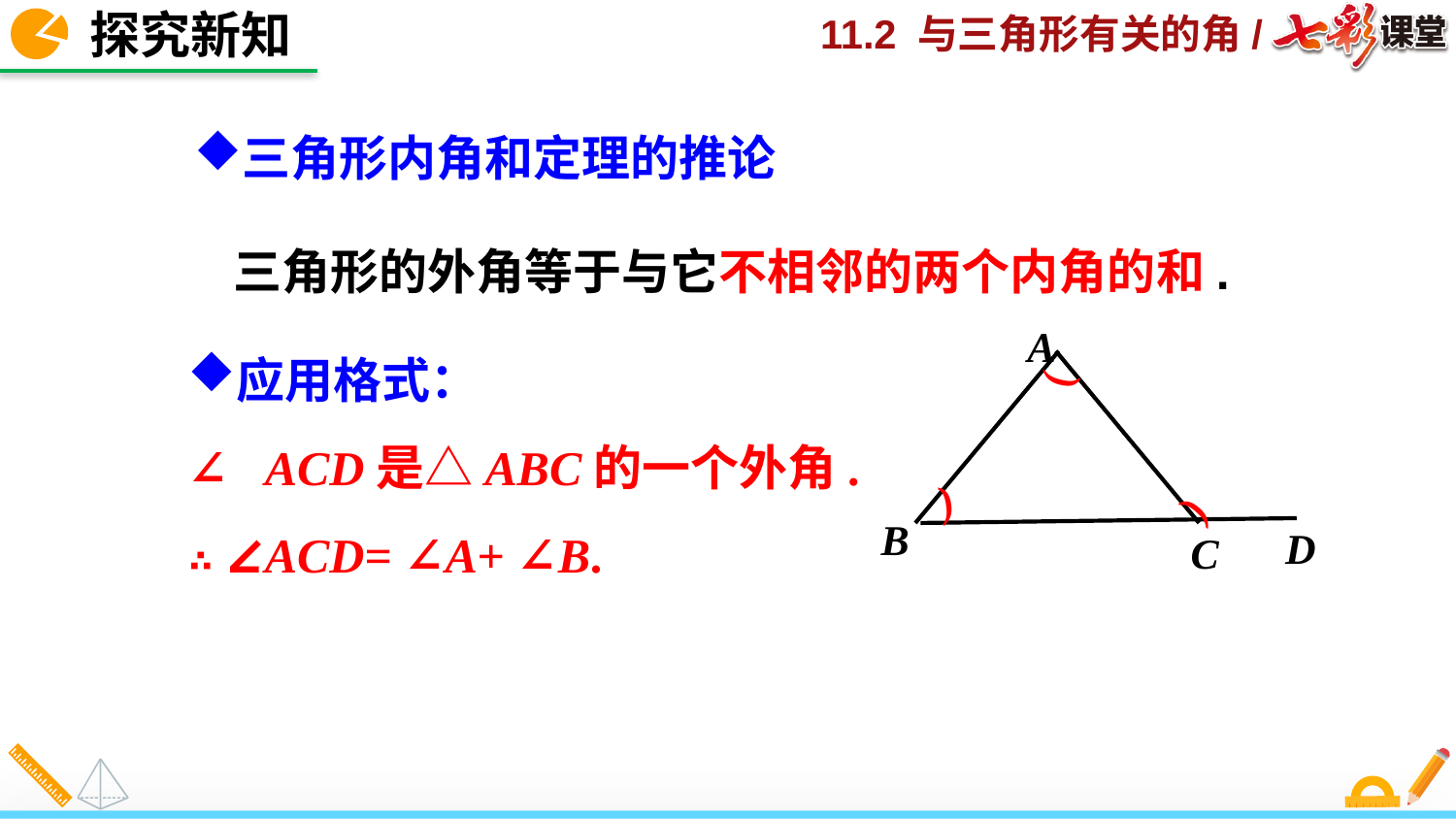

探究新知

三角形内角和定理的推论
三角形的外角等于与它不相邻的两个内角的和.
应用格式：
∵ ∠ACD是△ABC的一个外角.
∴ ∠ACD= ∠A+ ∠B.
A
B
C
(
(
(
D